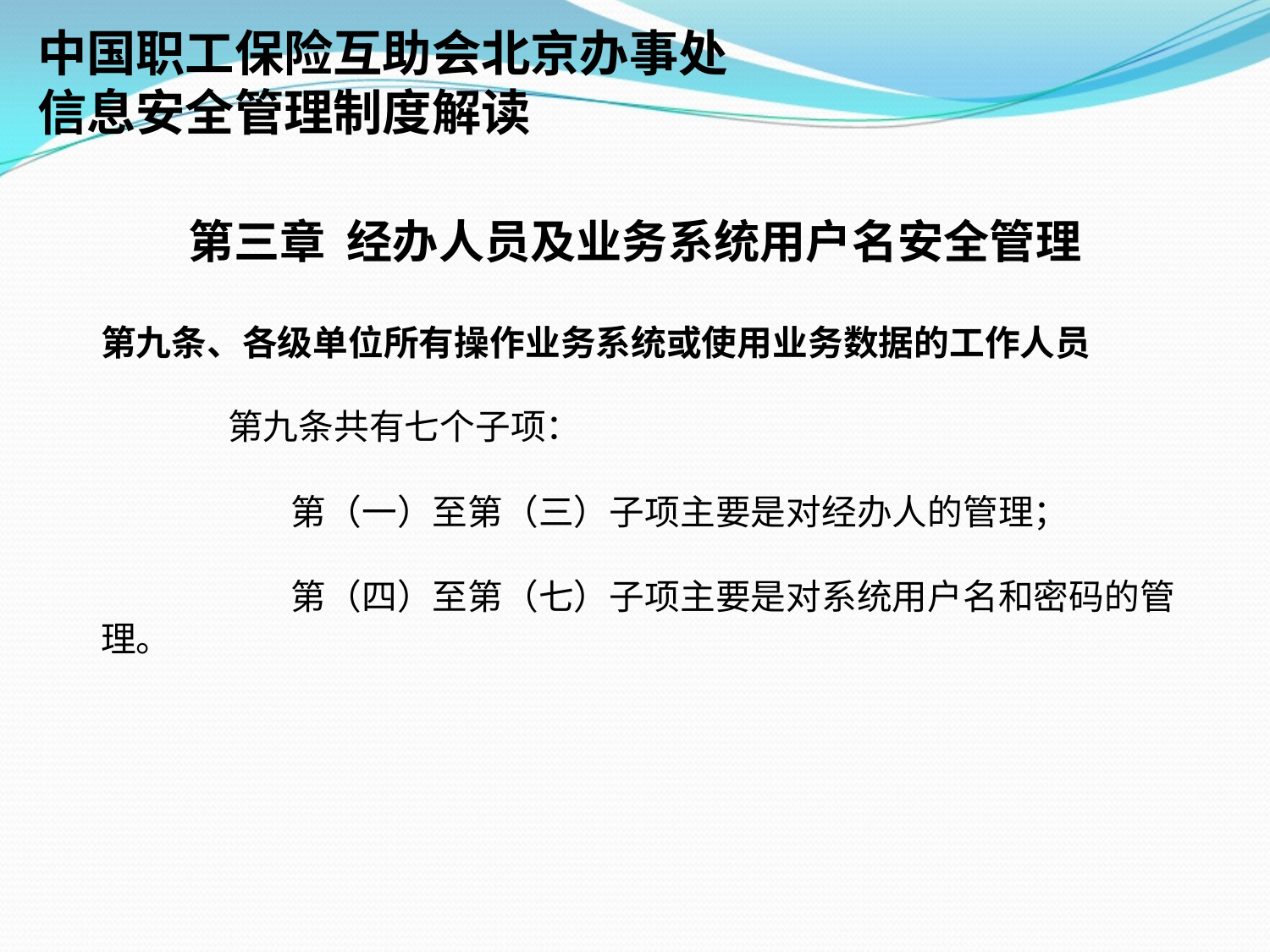

中国职工保险互助会北京办事处
信息安全管理制度解读
第三章  经办人员及业务系统用户名安全管理

第九条、各级单位所有操作业务系统或使用业务数据的工作人员

	第九条共有七个子项：

	       第（一）至第（三）子项主要是对经办人的管理；

	       第（四）至第（七）子项主要是对系统用户名和密码的管理。